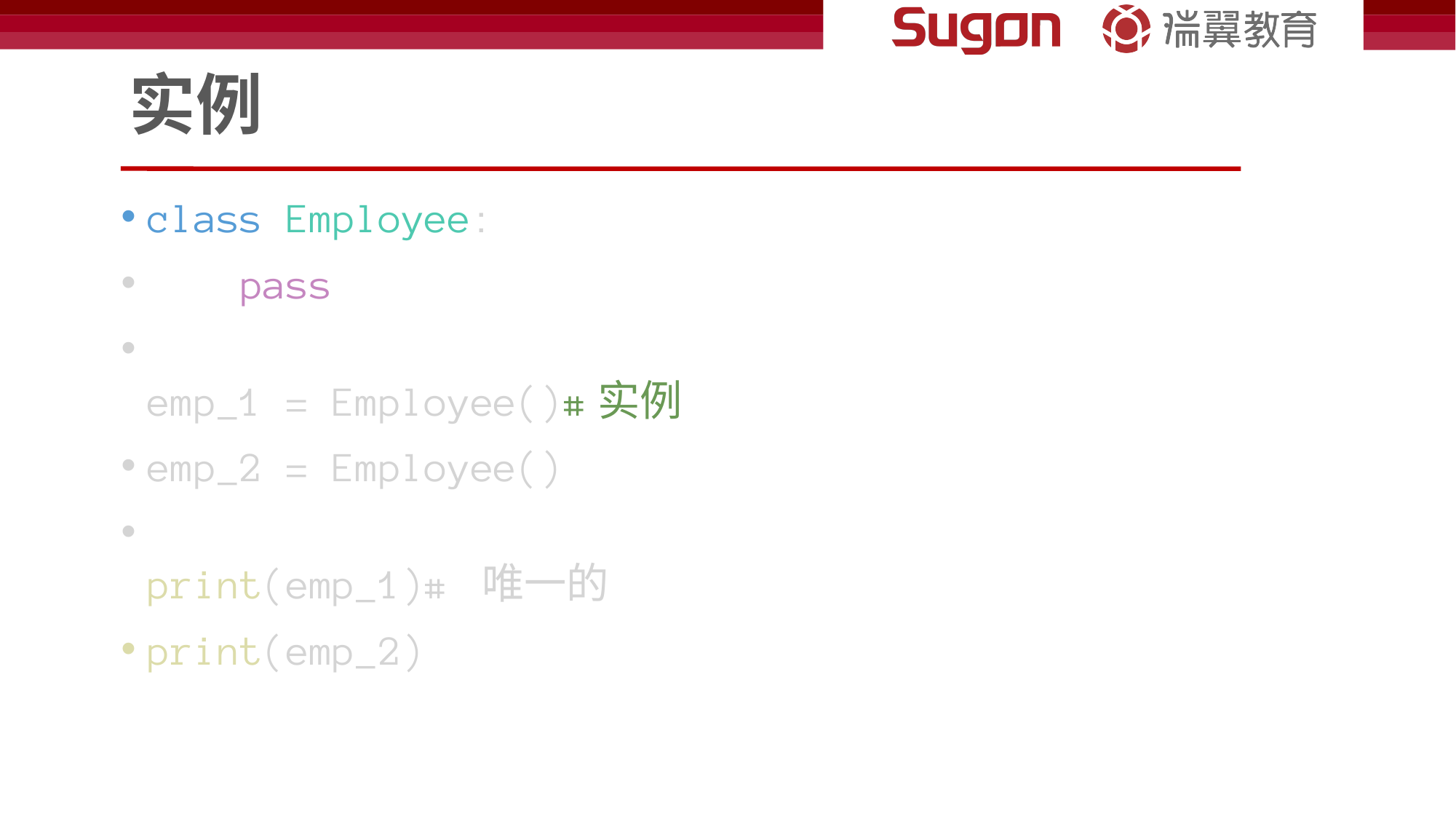

# 实例
class Employee:
    pass
emp_1 = Employee()#实例
emp_2 = Employee()
print(emp_1)# 唯一的
print(emp_2)